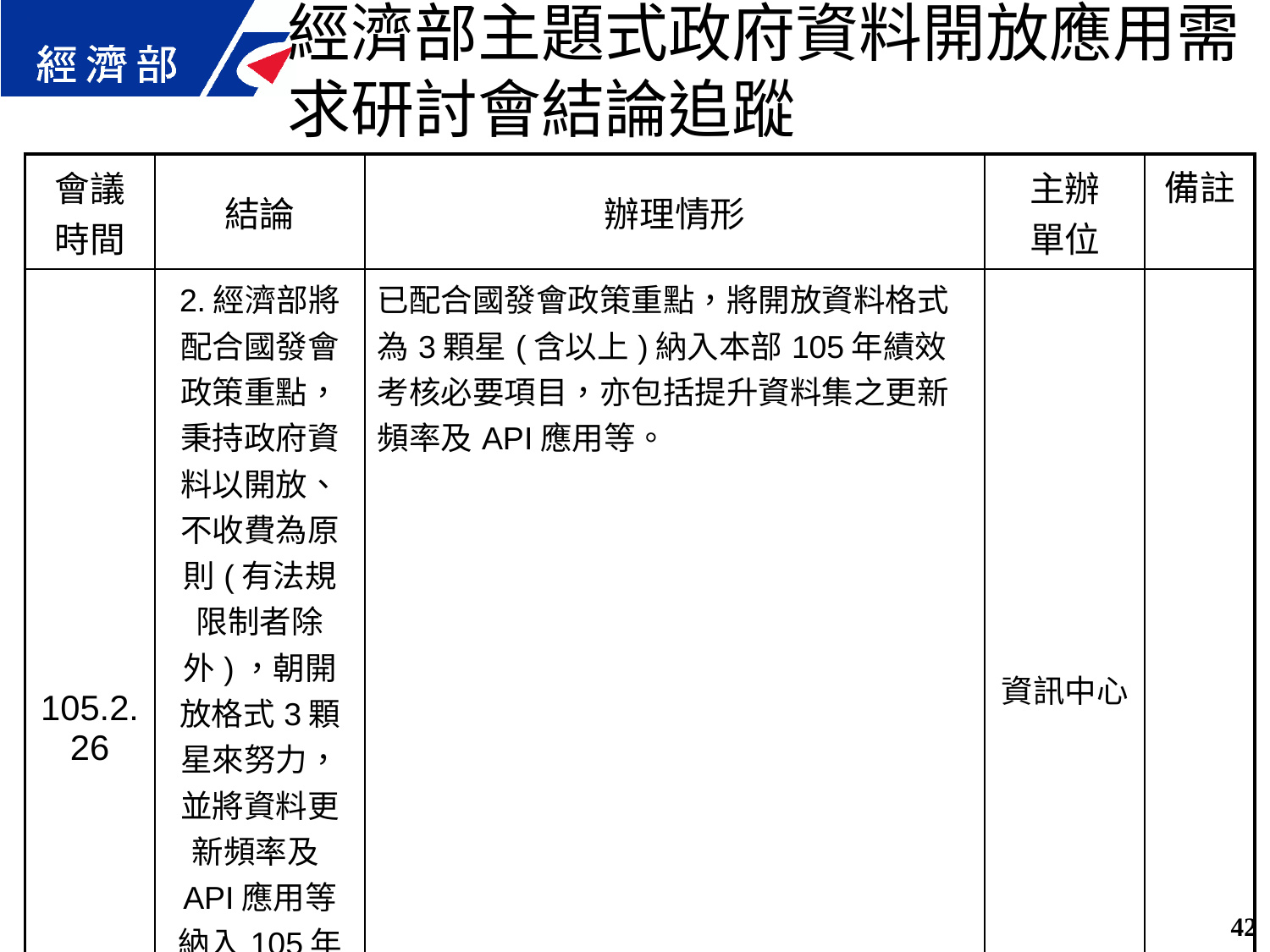

經濟部主題式政府資料開放應用需求研討會結論追蹤
| 會議 時間 | 結論 | 辦理情形 | 主辦 單位 | 備註 |
| --- | --- | --- | --- | --- |
| 105.2.26 | 2.經濟部將配合國發會政策重點，秉持政府資料以開放、不收費為原則(有法規限制者除外)，朝開放格式3顆星來努力，並將資料更新頻率及API應用等納入105年度推動及績效考評之規劃參考。 | 已配合國發會政策重點，將開放資料格式為3顆星(含以上)納入本部105年績效考核必要項目，亦包括提升資料集之更新頻率及API應用等。 | 資訊中心 |  |
42